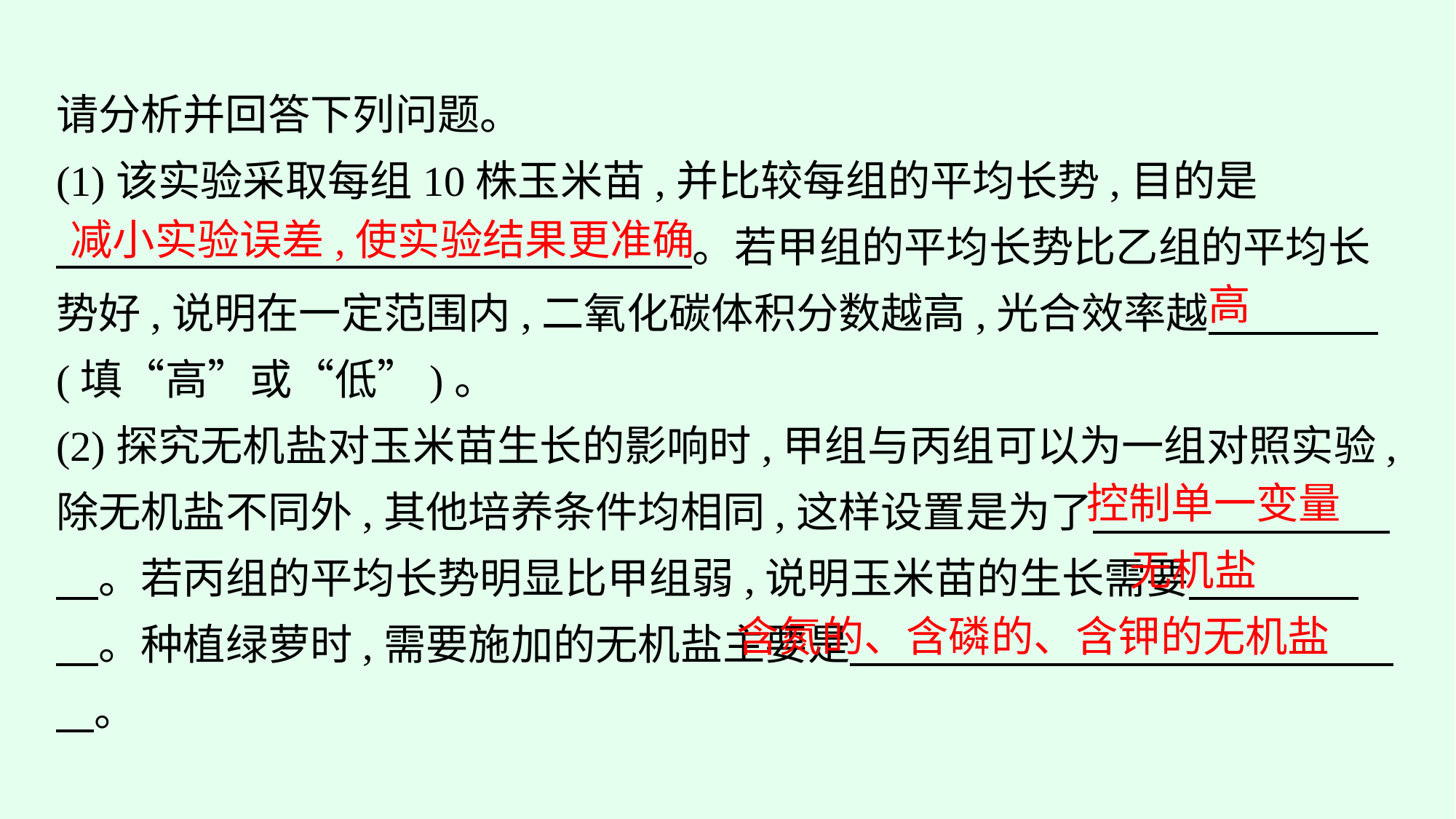

请分析并回答下列问题。
(1)该实验采取每组10株玉米苗,并比较每组的平均长势,目的是
　　　　　　　　　         　　　　。若甲组的平均长势比乙组的平均长势好,说明在一定范围内,二氧化碳体积分数越高,光合效率越　　　　(填“高”或“低”)。
(2)探究无机盐对玉米苗生长的影响时,甲组与丙组可以为一组对照实验,除无机盐不同外,其他培养条件均相同,这样设置是为了　　　　　　　　。若丙组的平均长势明显比甲组弱,说明玉米苗的生长需要　　　　　。种植绿萝时,需要施加的无机盐主要是　                                                          。
减小实验误差,使实验结果更准确
高
控制单一变量
无机盐
含氮的、含磷的、含钾的无机盐